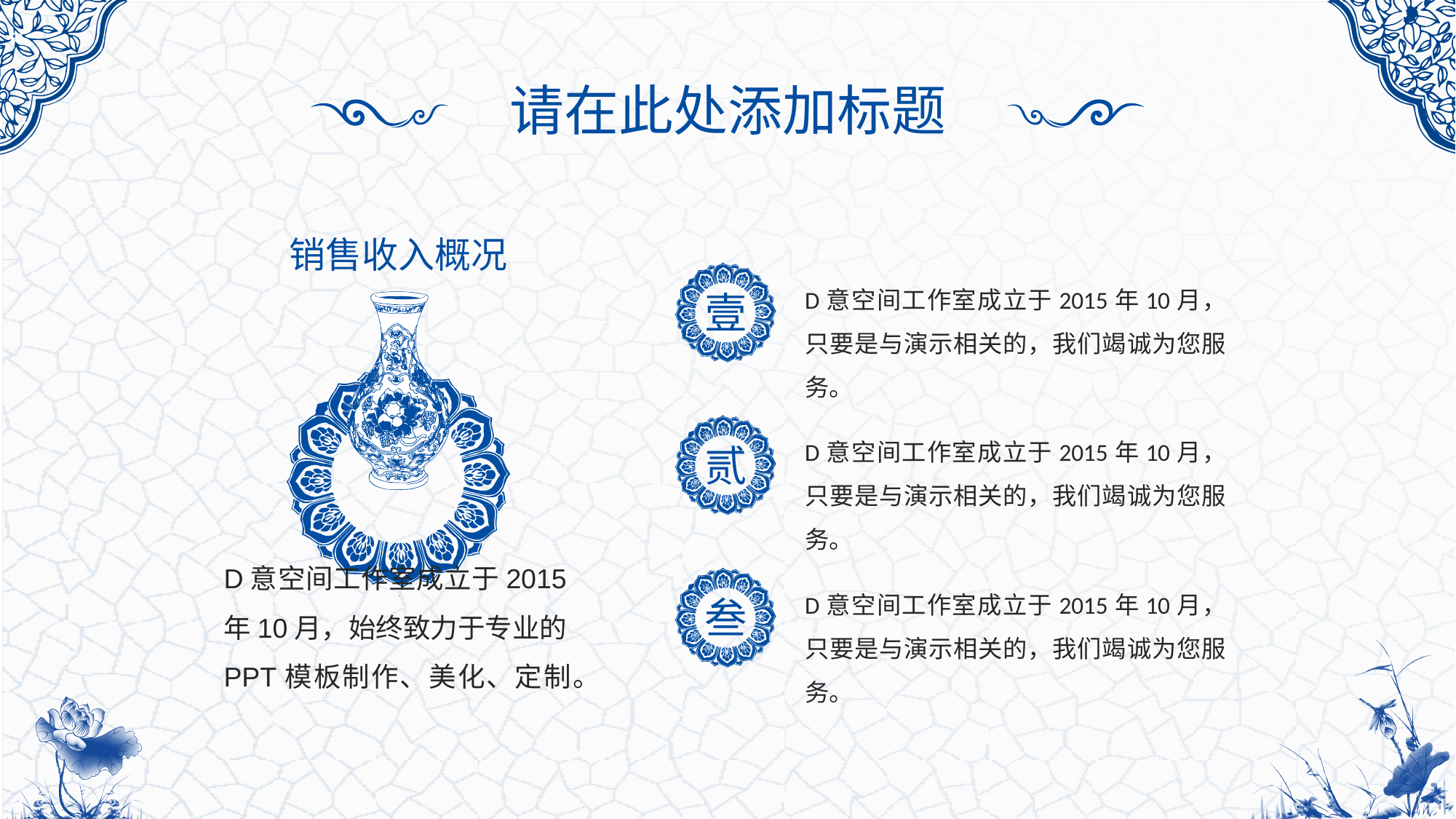

请在此处添加标题
销售收入概况
壹
D意空间工作室成立于2015年10月，只要是与演示相关的，我们竭诚为您服务。

贰
D意空间工作室成立于2015年10月，只要是与演示相关的，我们竭诚为您服务。
D意空间工作室成立于2015年10月，始终致力于专业的PPT模板制作、美化、定制。
叁
D意空间工作室成立于2015年10月，只要是与演示相关的，我们竭诚为您服务。